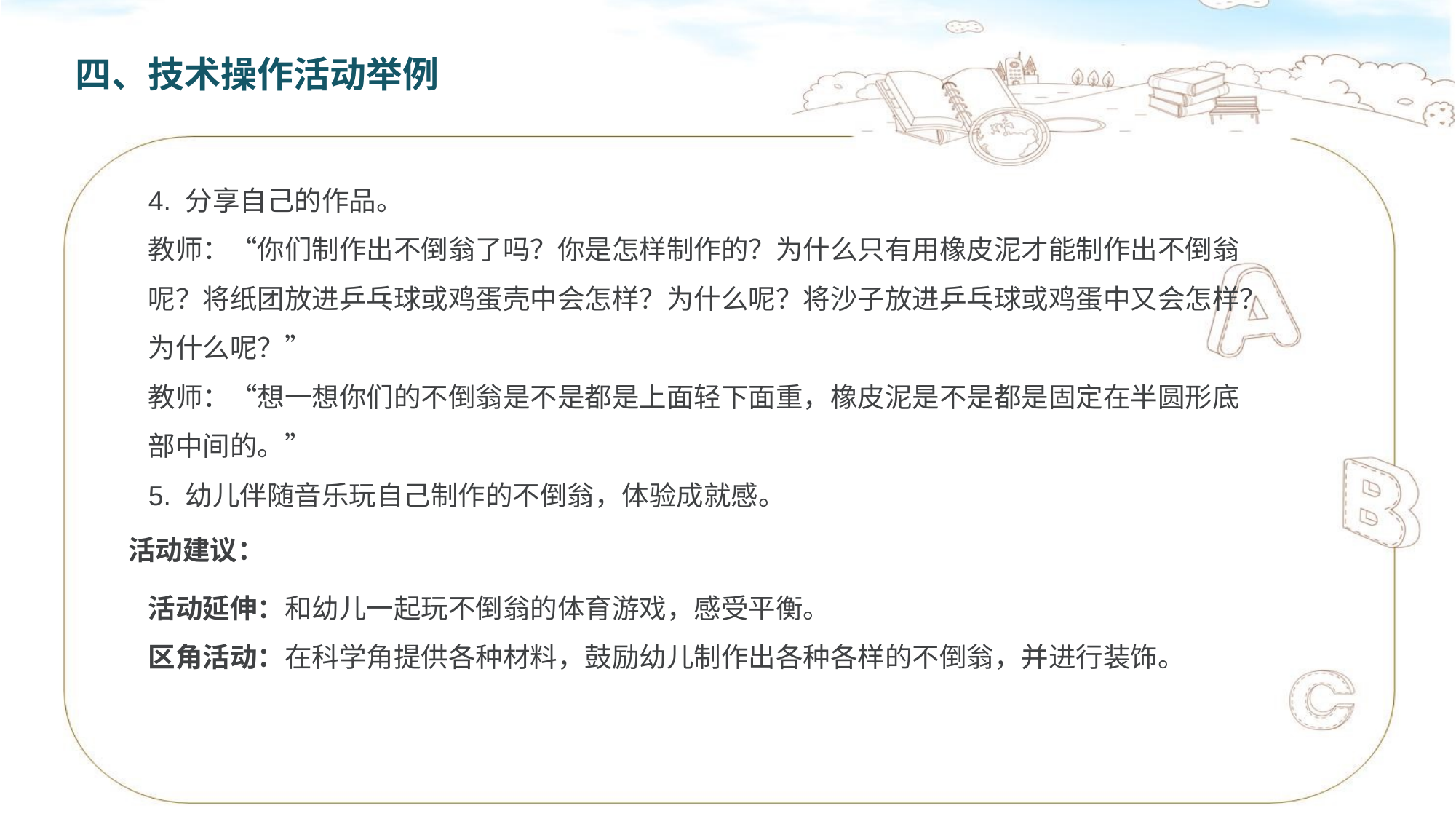

四、技术操作活动举例
4. 分享自己的作品。
教师：“你们制作出不倒翁了吗？你是怎样制作的？为什么只有用橡皮泥才能制作出不倒翁呢？将纸团放进乒乓球或鸡蛋壳中会怎样？为什么呢？将沙子放进乒乓球或鸡蛋中又会怎样？为什么呢？”
教师：“想一想你们的不倒翁是不是都是上面轻下面重，橡皮泥是不是都是固定在半圆形底部中间的。”
5. 幼儿伴随音乐玩自己制作的不倒翁，体验成就感。
活动建议：
活动延伸：和幼儿一起玩不倒翁的体育游戏，感受平衡。
区角活动：在科学角提供各种材料，鼓励幼儿制作出各种各样的不倒翁，并进行装饰。